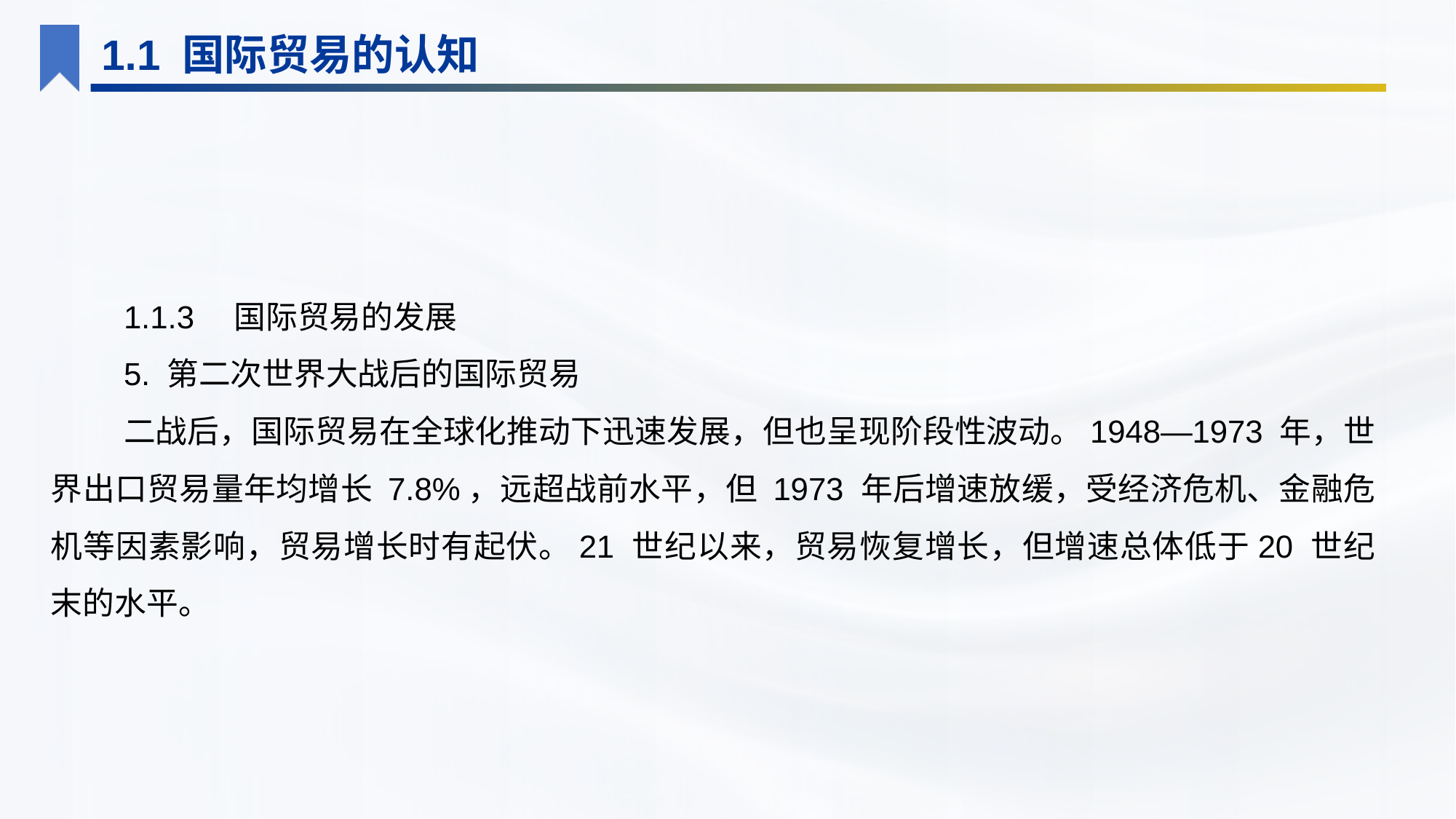

1.1 国际贸易的认知
1.1.3　国际贸易的发展
5. 第二次世界大战后的国际贸易
二战后，国际贸易在全球化推动下迅速发展，但也呈现阶段性波动。1948—1973 年，世界出口贸易量年均增长 7.8%，远超战前水平，但 1973 年后增速放缓，受经济危机、金融危机等因素影响，贸易增长时有起伏。21 世纪以来，贸易恢复增长，但增速总体低于20 世纪末的水平。